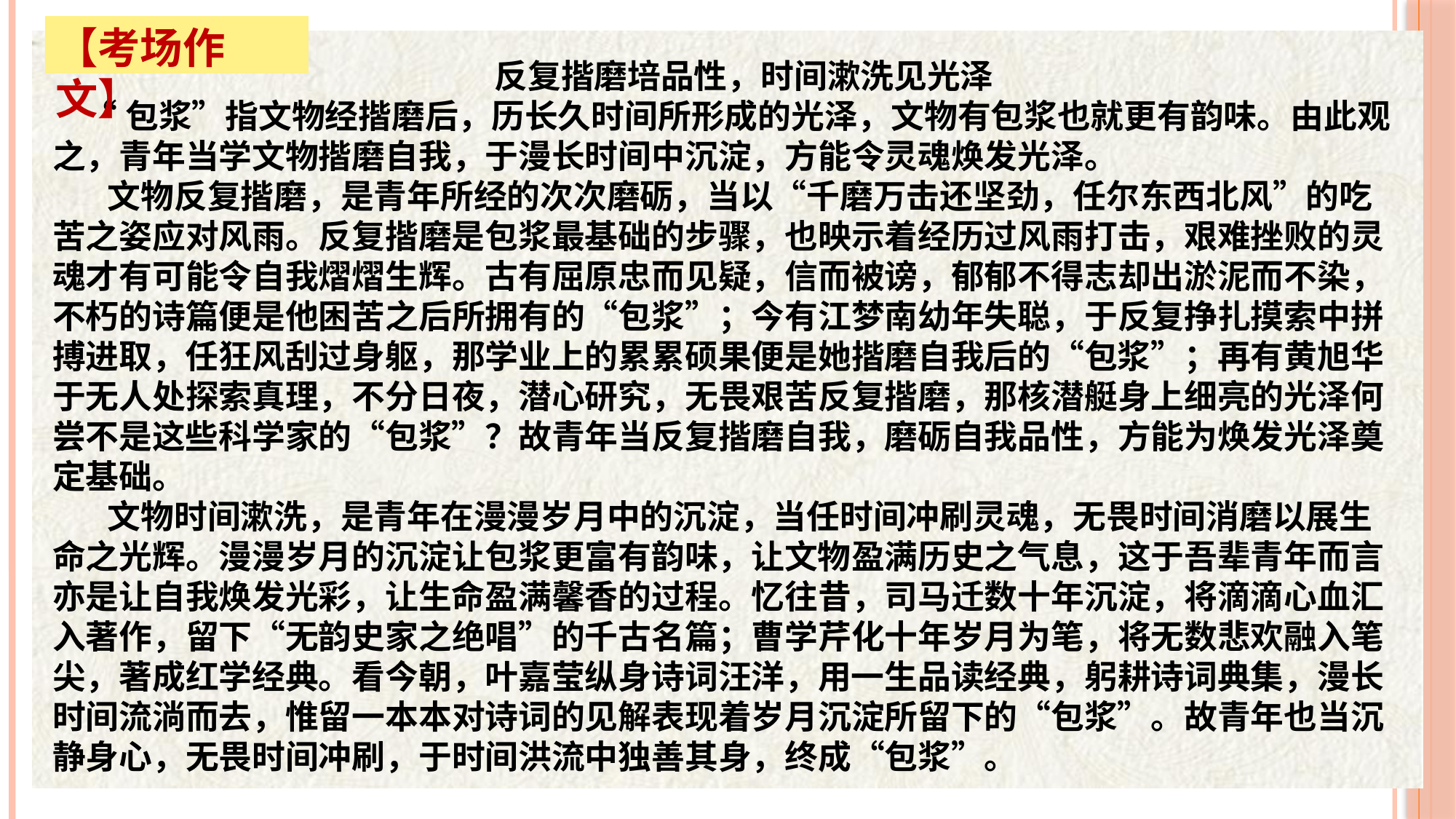

【考场作文】
反复揩磨培品性，时间漱洗见光泽
“包浆”指文物经揩磨后，历长久时间所形成的光泽，文物有包浆也就更有韵味。由此观之，青年当学文物揩磨自我，于漫长时间中沉淀，方能令灵魂焕发光泽。
  文物反复揩磨，是青年所经的次次磨砺，当以“千磨万击还坚劲，任尔东西北风”的吃苦之姿应对风雨。反复揩磨是包浆最基础的步骤，也映示着经历过风雨打击，艰难挫败的灵魂才有可能令自我熠熠生辉。古有屈原忠而见疑，信而被谤，郁郁不得志却出淤泥而不染，不朽的诗篇便是他困苦之后所拥有的“包浆”；今有江梦南幼年失聪，于反复挣扎摸索中拼搏进取，任狂风刮过身躯，那学业上的累累硕果便是她揩磨自我后的“包浆”；再有黄旭华于无人处探索真理，不分日夜，潜心研究，无畏艰苦反复揩磨，那核潜艇身上细亮的光泽何尝不是这些科学家的“包浆”？故青年当反复揩磨自我，磨砺自我品性，方能为焕发光泽奠定基础。
  文物时间漱洗，是青年在漫漫岁月中的沉淀，当任时间冲刷灵魂，无畏时间消磨以展生命之光辉。漫漫岁月的沉淀让包浆更富有韵味，让文物盈满历史之气息，这于吾辈青年而言亦是让自我焕发光彩，让生命盈满馨香的过程。忆往昔，司马迁数十年沉淀，将滴滴心血汇入著作，留下“无韵史家之绝唱”的千古名篇；曹学芹化十年岁月为笔，将无数悲欢融入笔尖，著成红学经典。看今朝，叶嘉莹纵身诗词汪洋，用一生品读经典，躬耕诗词典集，漫长时间流淌而去，惟留一本本对诗词的见解表现着岁月沉淀所留下的“包浆”。故青年也当沉静身心，无畏时间冲刷，于时间洪流中独善其身，终成“包浆”。